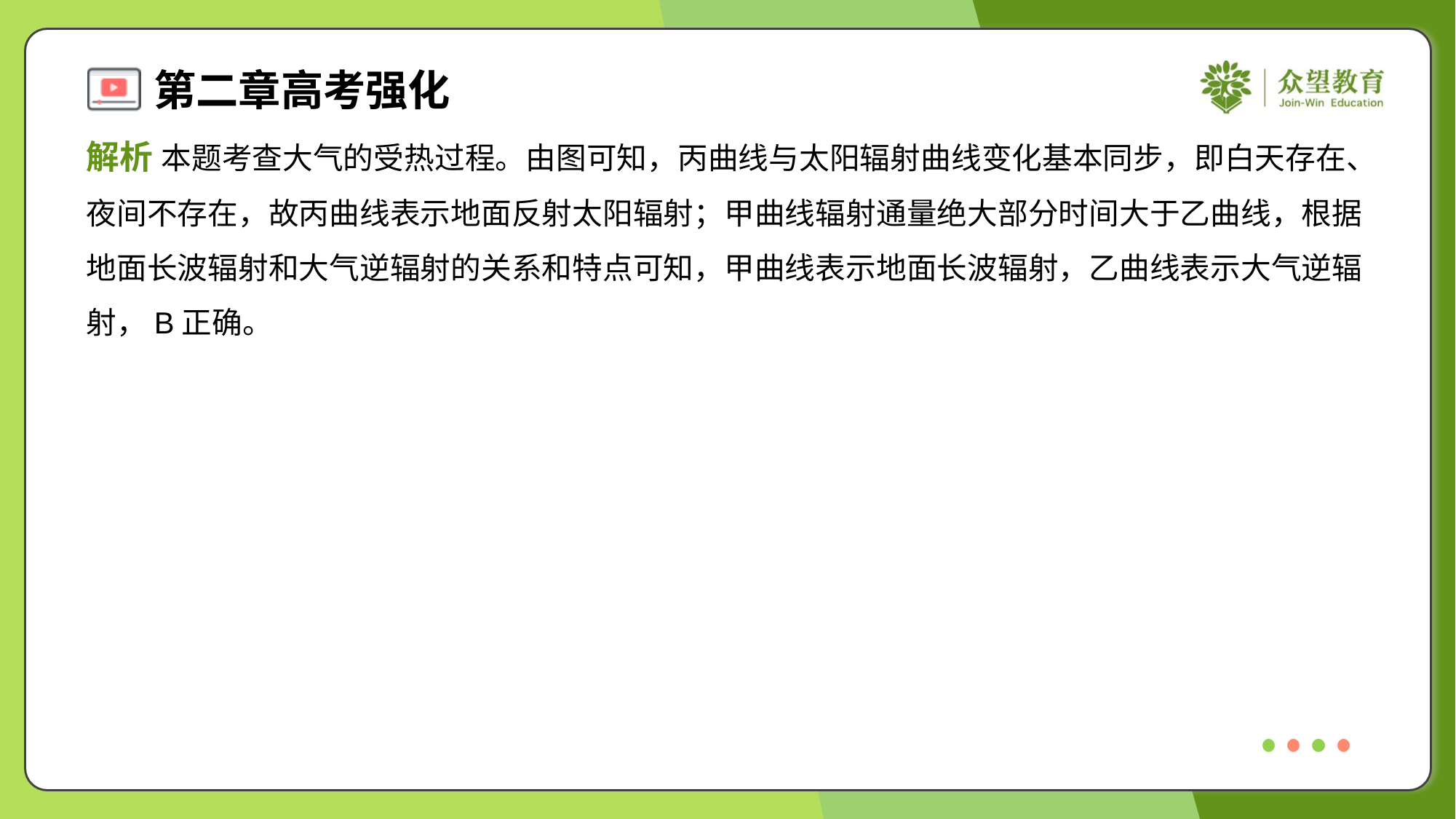

解析 本题考查大气的受热过程。由图可知，丙曲线与太阳辐射曲线变化基本同步，即白天存在、
夜间不存在，故丙曲线表示地面反射太阳辐射；甲曲线辐射通量绝大部分时间大于乙曲线，根据
地面长波辐射和大气逆辐射的关系和特点可知，甲曲线表示地面长波辐射，乙曲线表示大气逆辐
射，B正确。